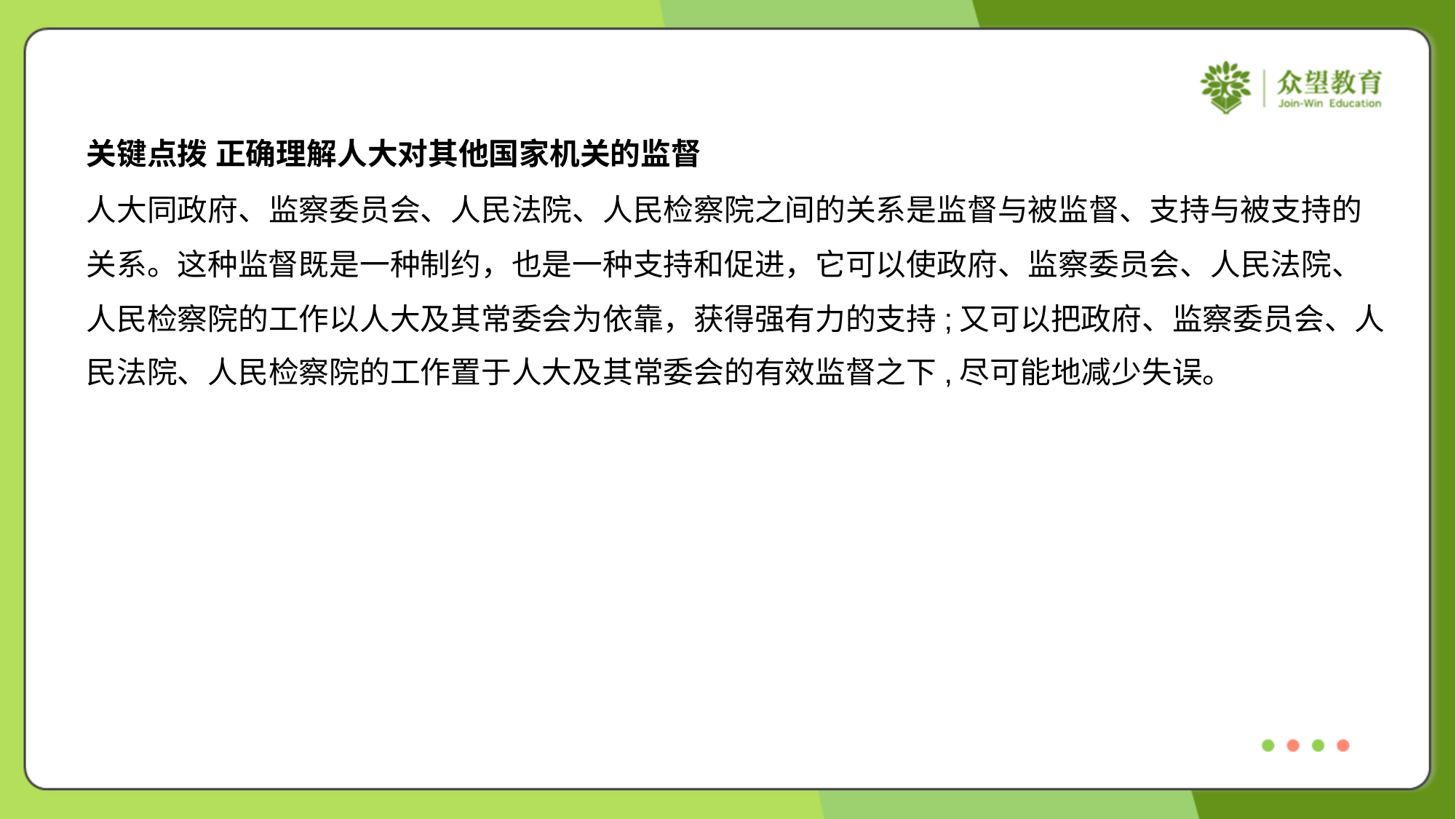

关键点拨 正确理解人大对其他国家机关的监督
人大同政府、监察委员会、人民法院、人民检察院之间的关系是监督与被监督、支持与被支持的
关系。这种监督既是一种制约，也是一种支持和促进，它可以使政府、监察委员会、人民法院、
人民检察院的工作以人大及其常委会为依靠，获得强有力的支持;又可以把政府、监察委员会、人
民法院、人民检察院的工作置于人大及其常委会的有效监督之下,尽可能地减少失误。